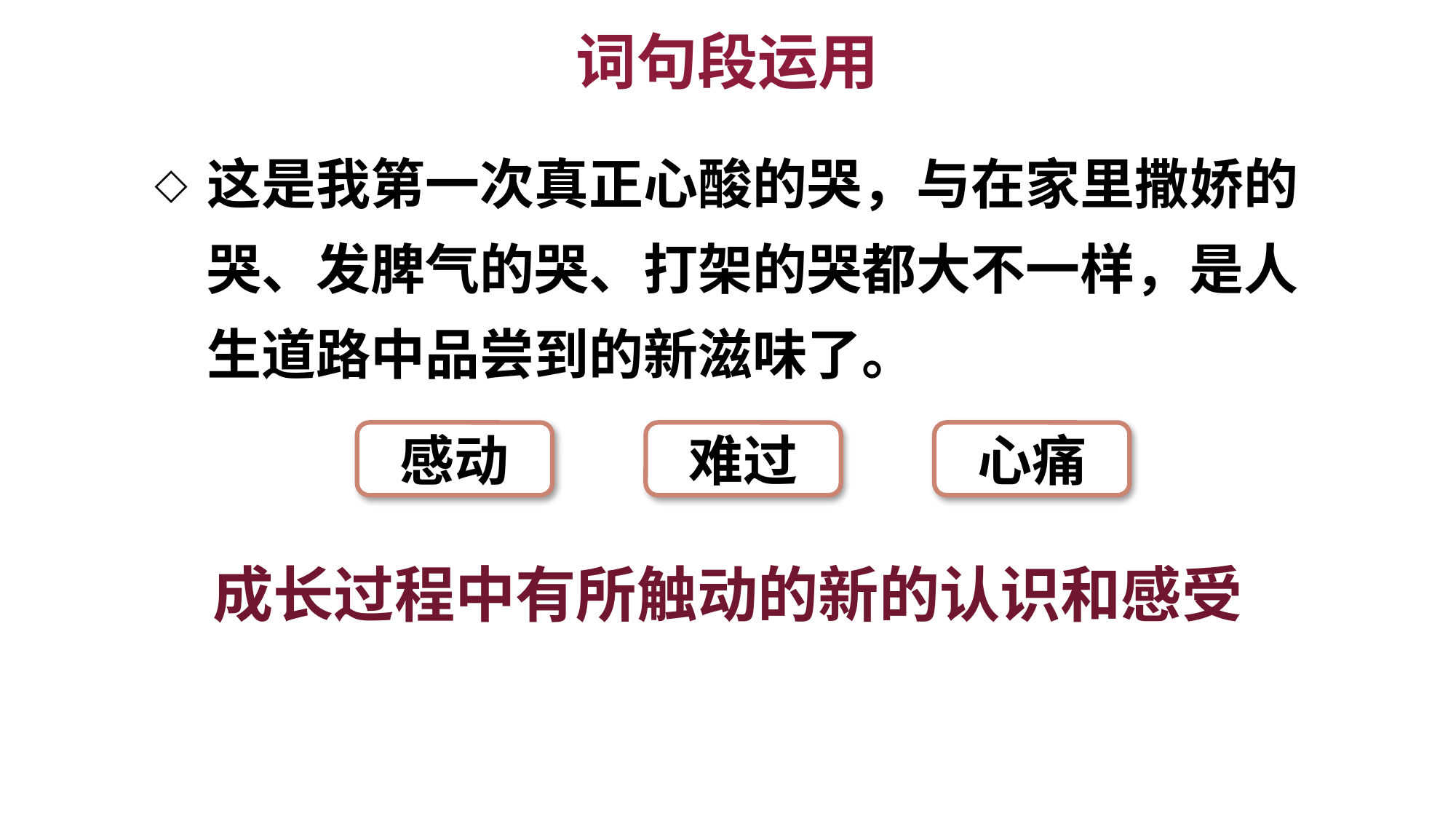

词句段运用
这是我第一次真正心酸的哭，与在家里撒娇的哭、发脾气的哭、打架的哭都大不一样，是人生道路中品尝到的新滋味了。
感动
难过
心痛
成长过程中有所触动的新的认识和感受